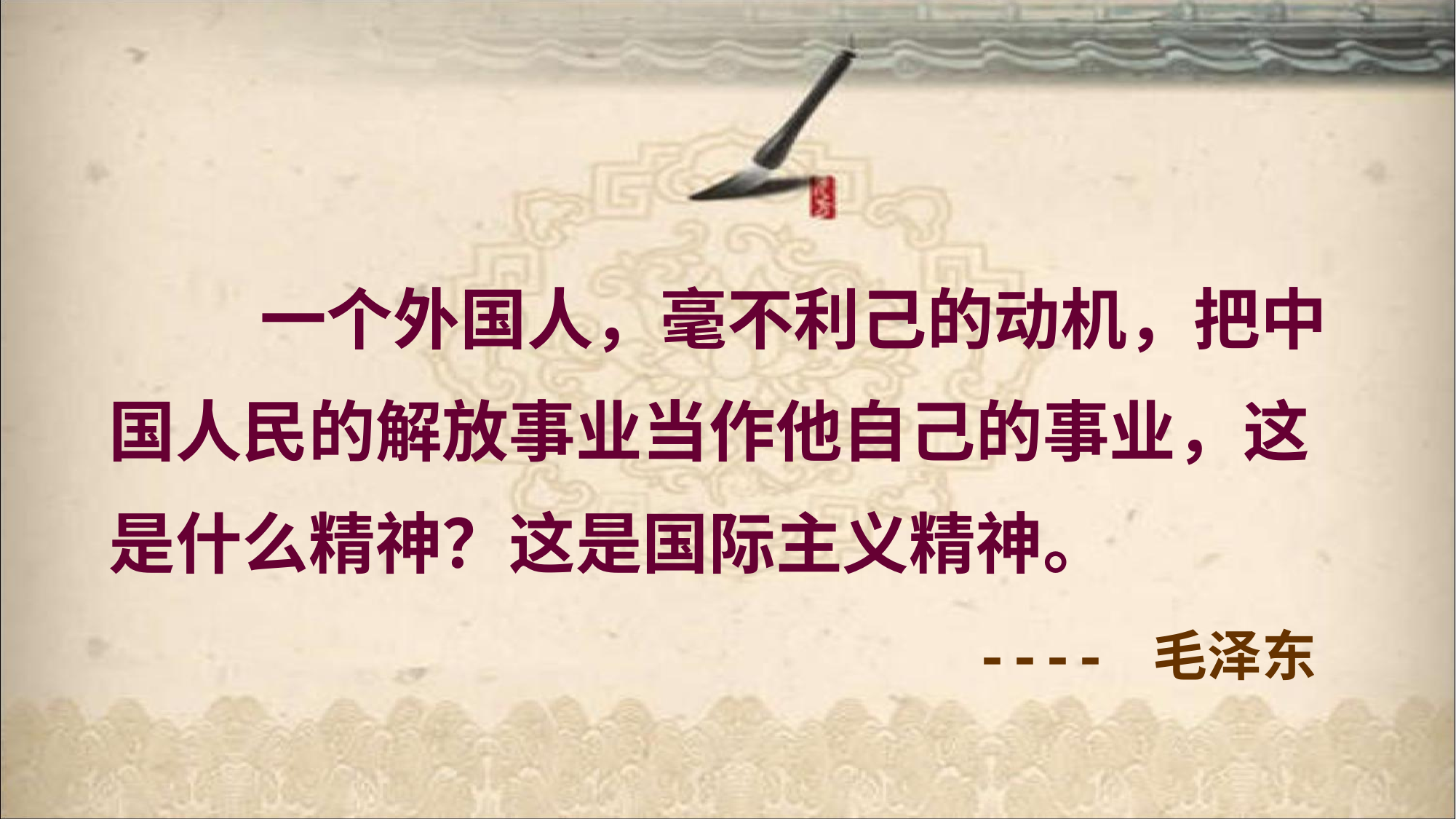

一个外国人，毫不利己的动机，把中国人民的解放事业当作他自己的事业，这是什么精神？这是国际主义精神。

---- 毛泽东